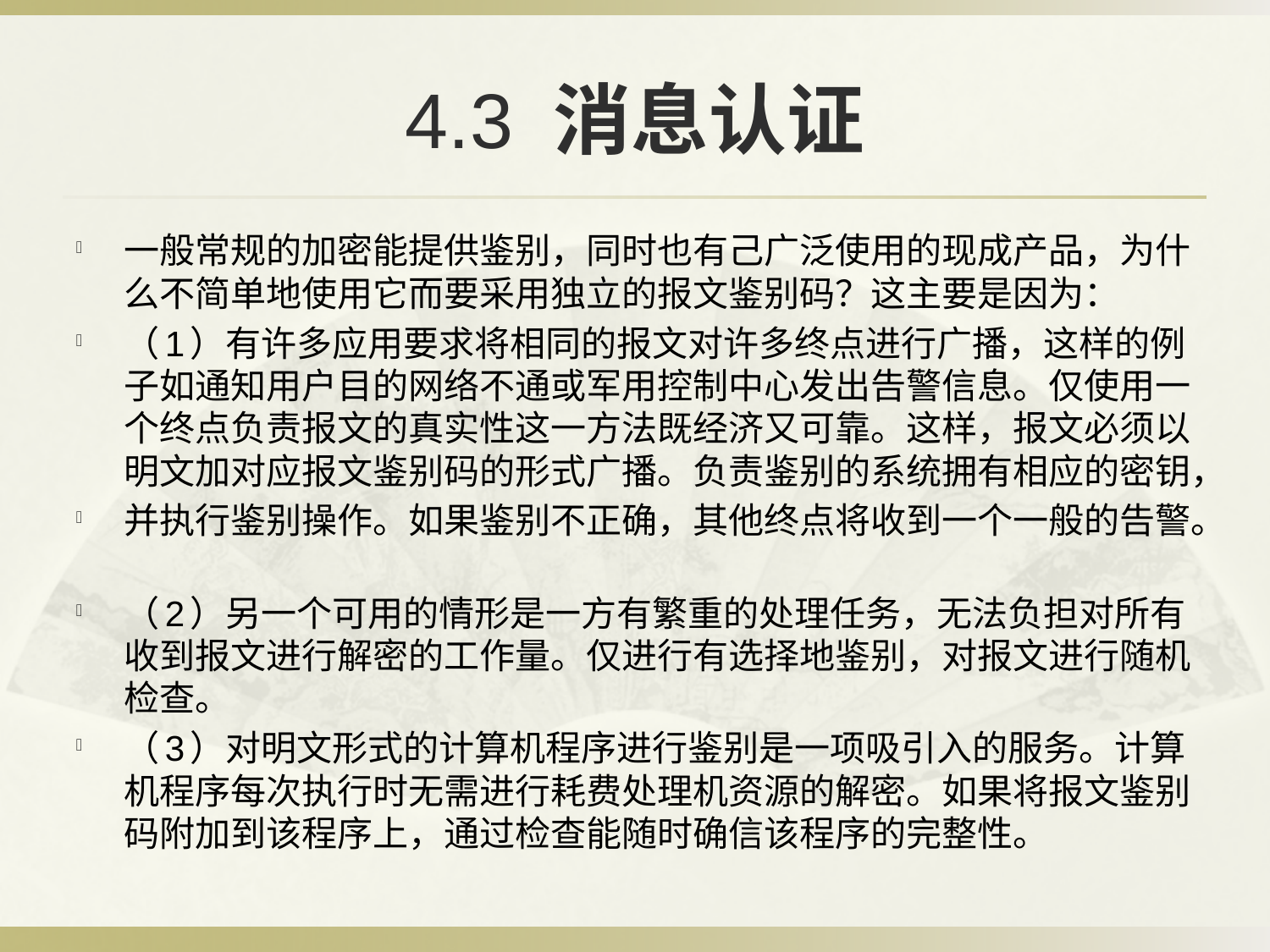

# 4.3 消息认证
一般常规的加密能提供鉴别，同时也有己广泛使用的现成产品，为什么不简单地使用它而要采用独立的报文鉴别码？这主要是因为：
（1）有许多应用要求将相同的报文对许多终点进行广播，这样的例子如通知用户目的网络不通或军用控制中心发出告警信息。仅使用一个终点负责报文的真实性这一方法既经济又可靠。这样，报文必须以明文加对应报文鉴别码的形式广播。负责鉴别的系统拥有相应的密钥，
并执行鉴别操作。如果鉴别不正确，其他终点将收到一个一般的告警。
（2）另一个可用的情形是一方有繁重的处理任务，无法负担对所有收到报文进行解密的工作量。仅进行有选择地鉴别，对报文进行随机检查。
（3）对明文形式的计算机程序进行鉴别是一项吸引入的服务。计算机程序每次执行时无需进行耗费处理机资源的解密。如果将报文鉴别码附加到该程序上，通过检查能随时确信该程序的完整性。